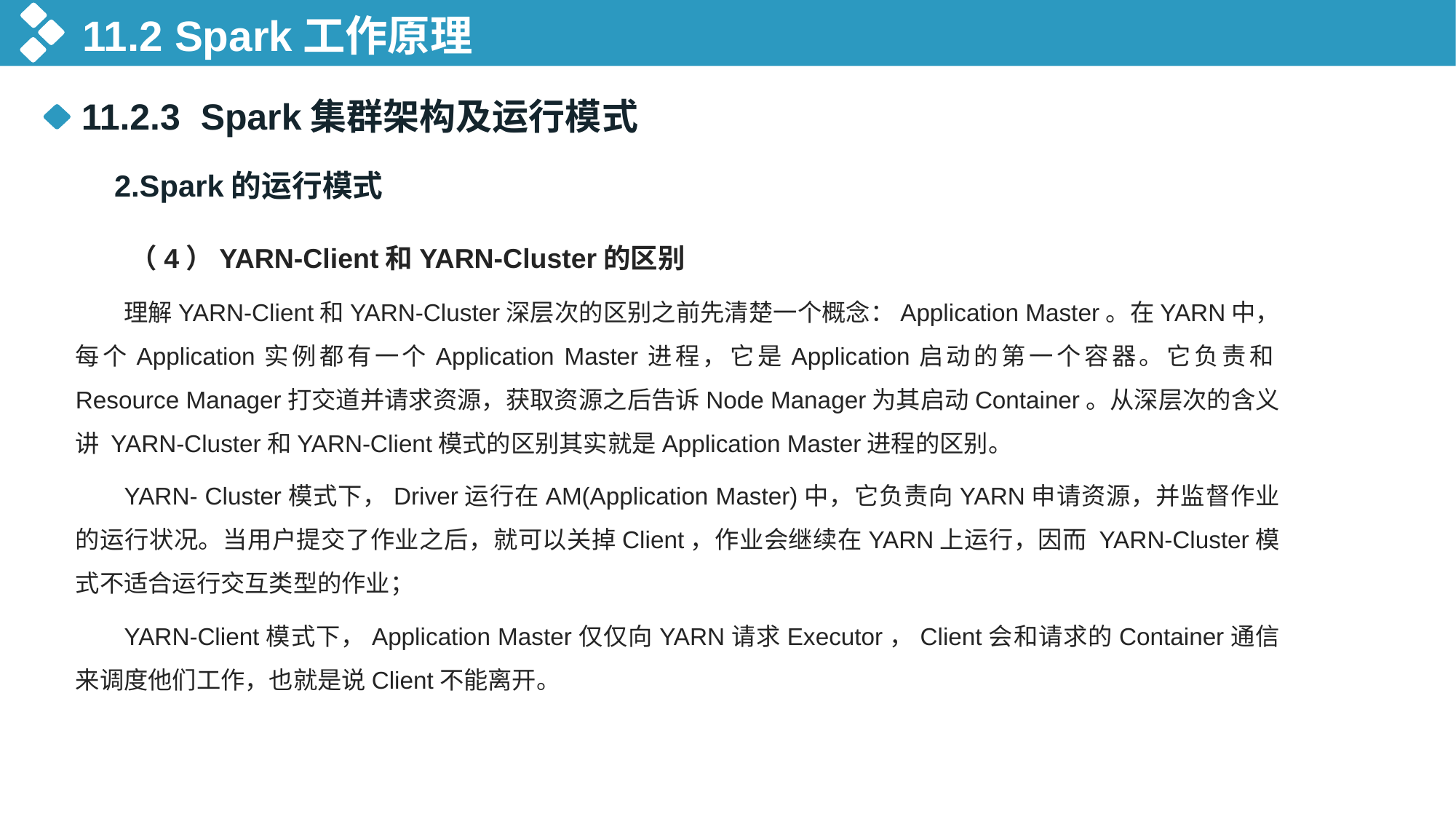

11.2 Spark工作原理
11.2.3  Spark集群架构及运行模式

   2.Spark的运行模式
（4）YARN-Client和YARN-Cluster的区别
理解YARN-Client和YARN-Cluster深层次的区别之前先清楚一个概念：Application Master。在YARN中，每个Application实例都有一个Application Master进程，它是Application启动的第一个容器。它负责和Resource Manager打交道并请求资源，获取资源之后告诉Node Manager为其启动Container。从深层次的含义讲 YARN-Cluster和YARN-Client模式的区别其实就是Application Master进程的区别。
YARN- Cluster模式下，Driver运行在AM(Application Master)中，它负责向YARN申请资源，并监督作业的运行状况。当用户提交了作业之后，就可以关掉Client，作业会继续在YARN上运行，因而 YARN-Cluster模式不适合运行交互类型的作业；
YARN-Client模式下，Application Master仅仅向YARN请求Executor，Client会和请求的Container通信来调度他们工作，也就是说Client不能离开。